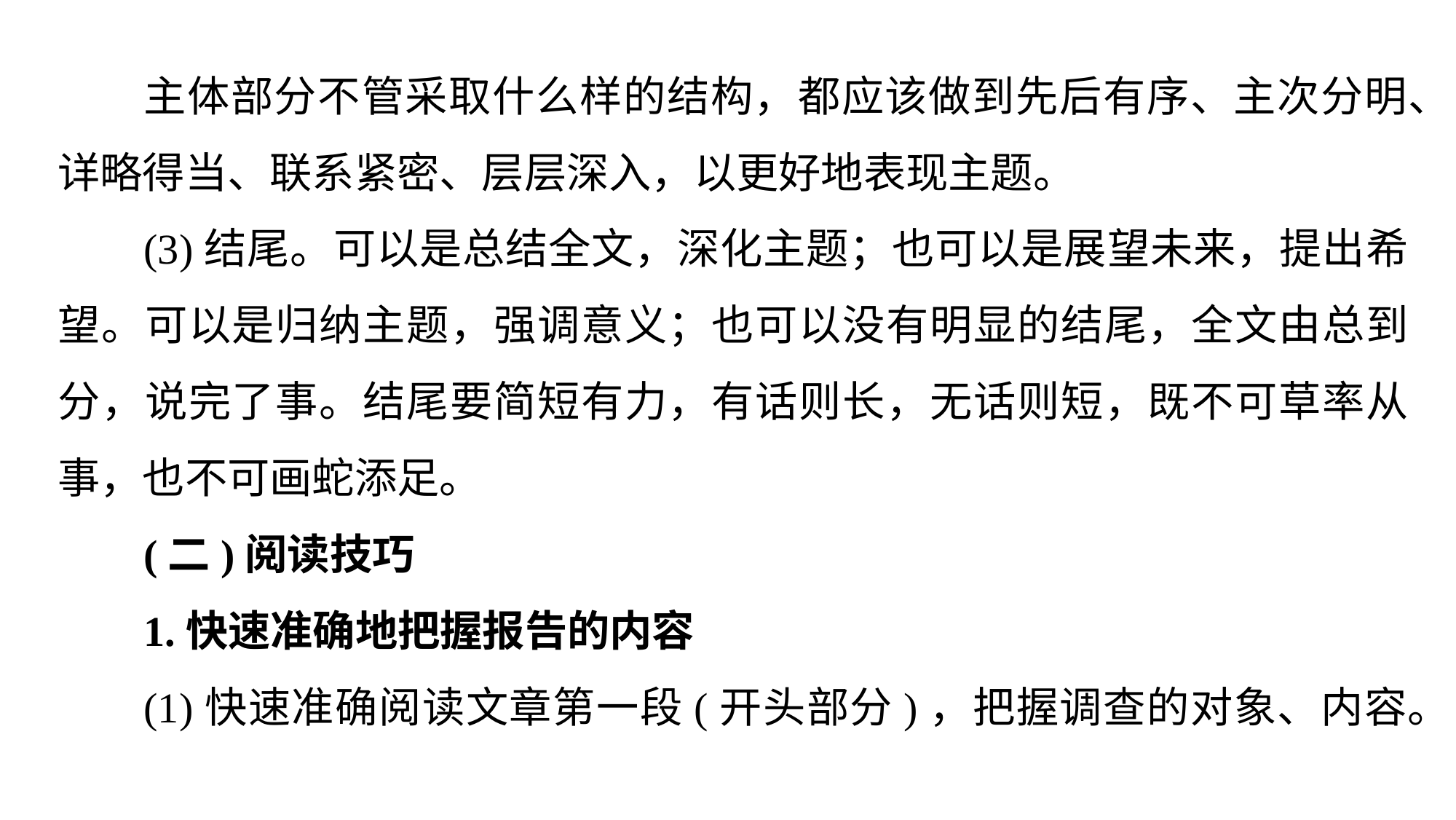

主体部分不管采取什么样的结构，都应该做到先后有序、主次分明、详略得当、联系紧密、层层深入，以更好地表现主题。
(3)结尾。可以是总结全文，深化主题；也可以是展望未来，提出希望。可以是归纳主题，强调意义；也可以没有明显的结尾，全文由总到分，说完了事。结尾要简短有力，有话则长，无话则短，既不可草率从事，也不可画蛇添足。
(二)阅读技巧
1.快速准确地把握报告的内容
(1)快速准确阅读文章第一段(开头部分)，把握调查的对象、内容。